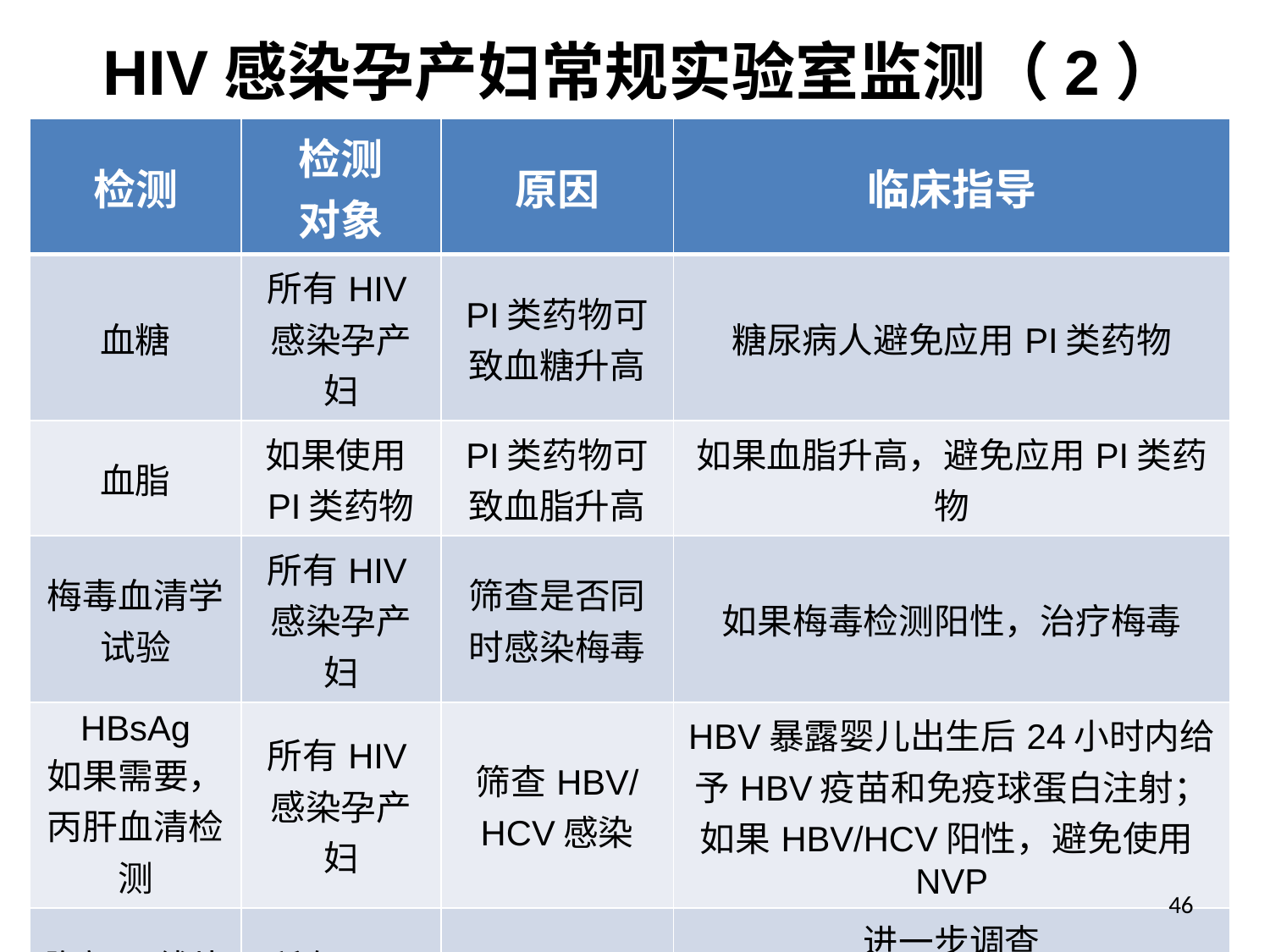

# HIV感染孕产妇常规实验室监测（2）
| 检测 | 检测 对象 | 原因 | 临床指导 |
| --- | --- | --- | --- |
| 血糖 | 所有HIV感染孕产妇 | PI类药物可致血糖升高 | 糖尿病人避免应用PI类药物 |
| 血脂 | 如果使用PI类药物 | PI类药物可致血脂升高 | 如果血脂升高，避免应用PI类药物 |
| 梅毒血清学试验 | 所有HIV感染孕产妇 | 筛查是否同时感染梅毒 | 如果梅毒检测阳性，治疗梅毒 |
| HBsAg 如果需要，丙肝血清检测 | 所有HIV感染孕产妇 | 筛查HBV/HCV感染 | HBV暴露婴儿出生后24小时内给予HBV疫苗和免疫球蛋白注射；如果HBV/HCV阳性，避免使用NVP |
| 胸部X线片和/或结核皮肤试验 | 所有HIV感染孕产妇 | 筛查结核 | 进一步调查 如果活动结核，治疗 如果必要，考虑异烟肼预防性治疗（IPT） |
46